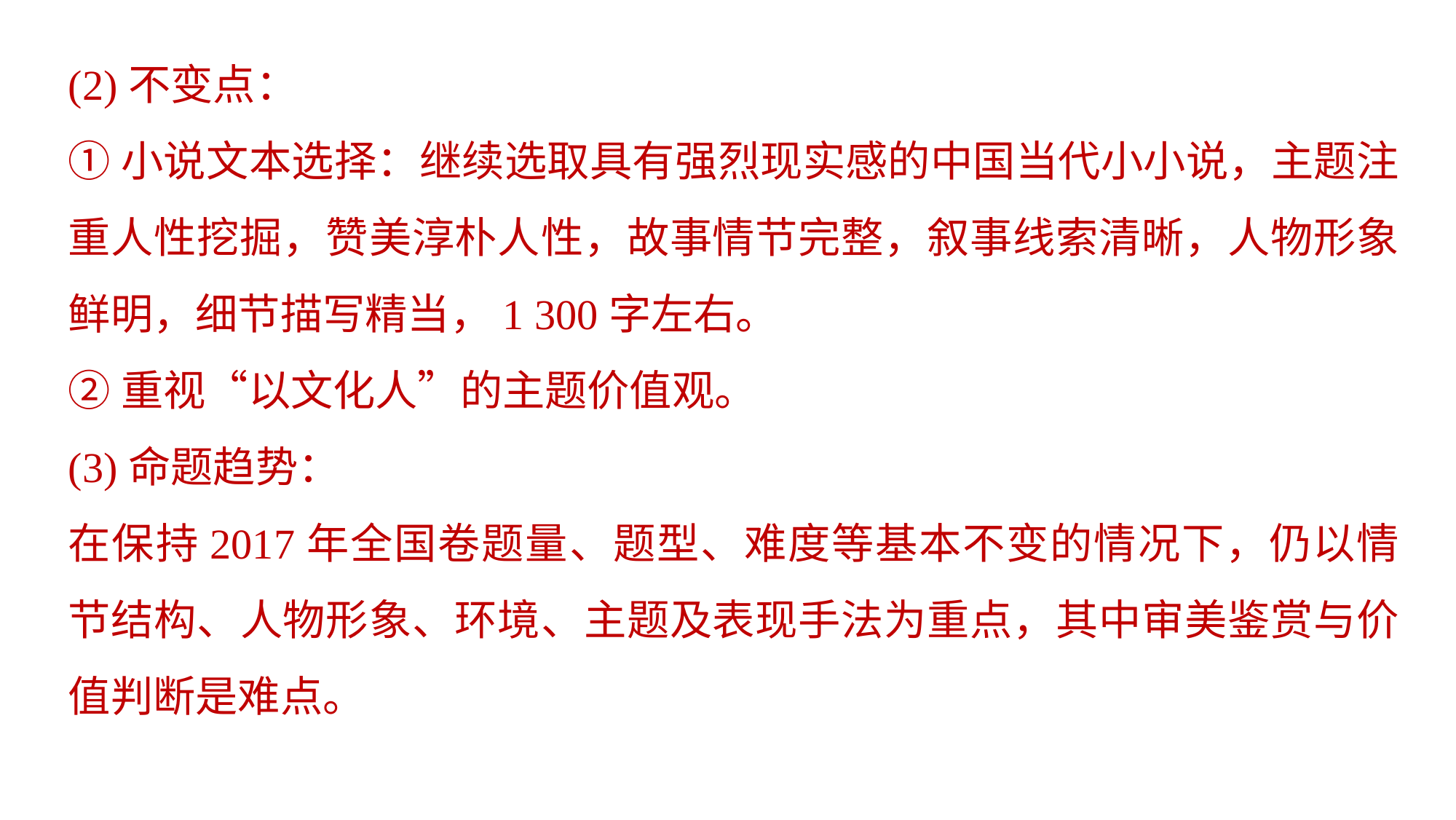

(2)不变点：
①小说文本选择：继续选取具有强烈现实感的中国当代小小说，主题注重人性挖掘，赞美淳朴人性，故事情节完整，叙事线索清晰，人物形象鲜明，细节描写精当，1 300字左右。
②重视“以文化人”的主题价值观。
(3)命题趋势：
在保持2017年全国卷题量、题型、难度等基本不变的情况下，仍以情节结构、人物形象、环境、主题及表现手法为重点，其中审美鉴赏与价值判断是难点。